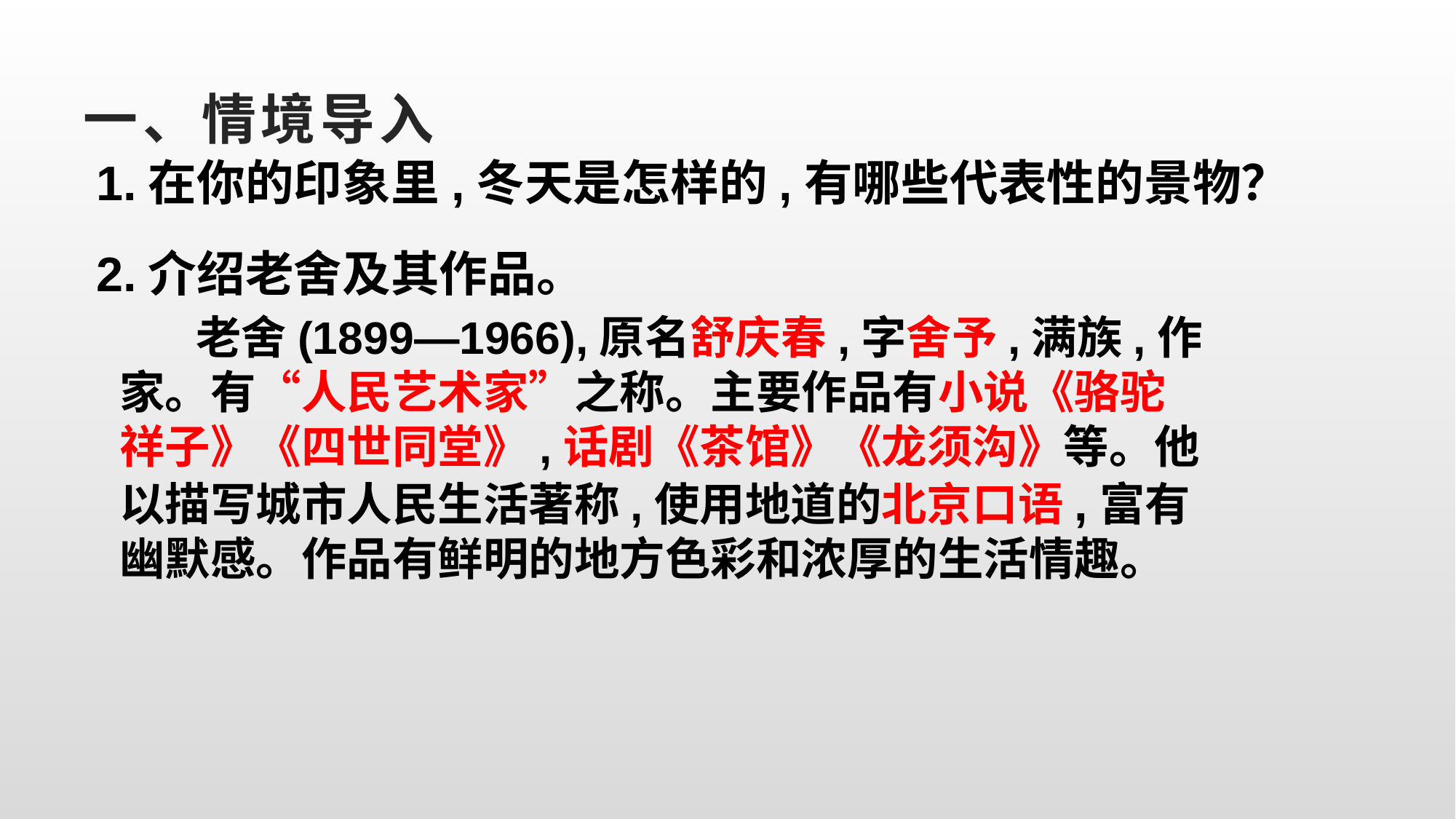

# 一、情境导入
1.在你的印象里,冬天是怎样的,有哪些代表性的景物？

2.介绍老舍及其作品。

       老舍(1899—1966),原名舒庆春,字舍予,满族,作家。有“人民艺术家”之称。主要作品有小说《骆驼祥子》《四世同堂》,话剧《茶馆》《龙须沟》等。他以描写城市人民生活著称,使用地道的北京口语,富有幽默感。作品有鲜明的地方色彩和浓厚的生活情趣。